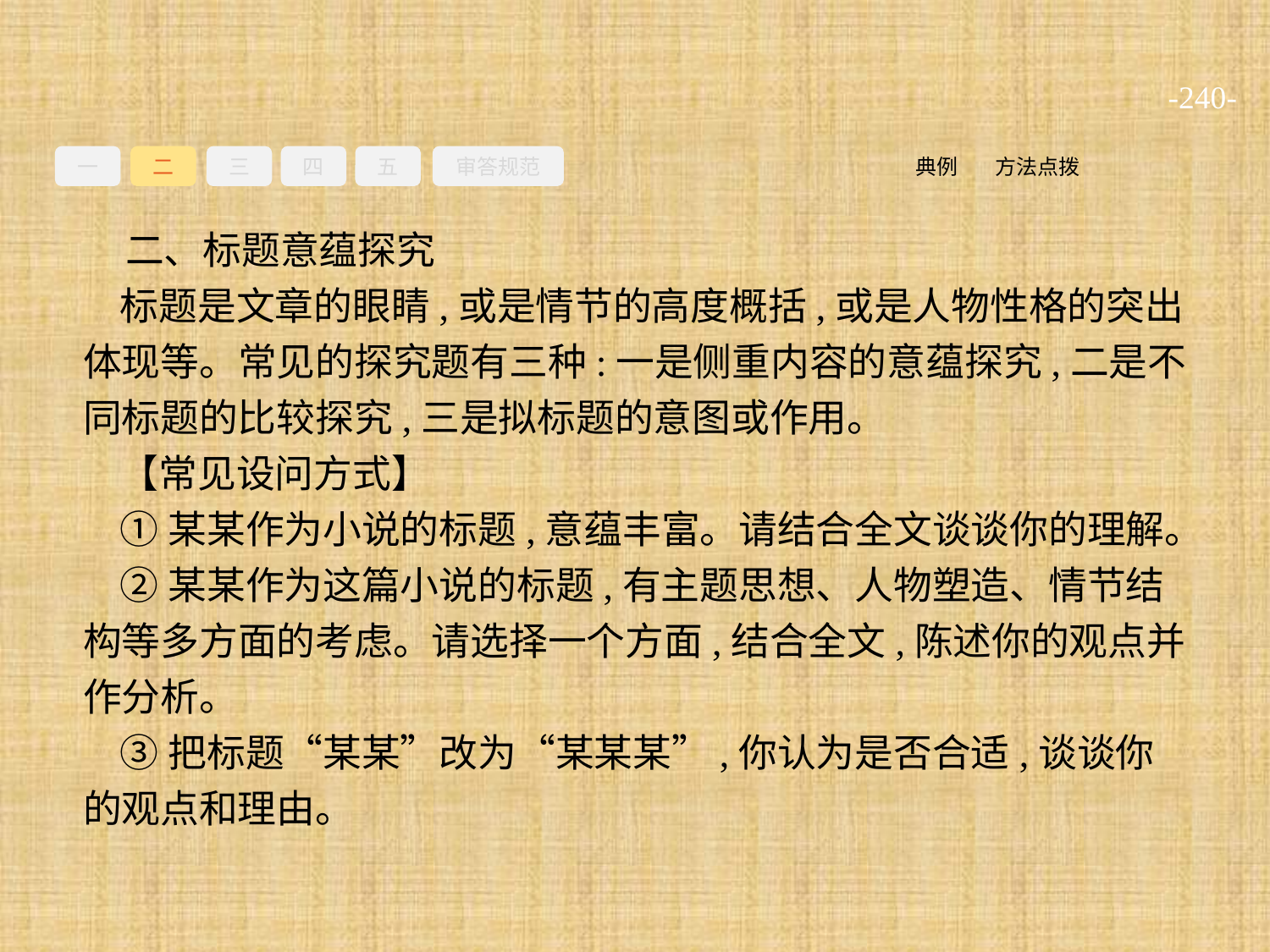

-240-
一
二
三
四
五
审答规范
方法点拨
典例
二、标题意蕴探究
标题是文章的眼睛,或是情节的高度概括,或是人物性格的突出体现等。常见的探究题有三种:一是侧重内容的意蕴探究,二是不同标题的比较探究,三是拟标题的意图或作用。
【常见设问方式】
①某某作为小说的标题,意蕴丰富。请结合全文谈谈你的理解。
②某某作为这篇小说的标题,有主题思想、人物塑造、情节结构等多方面的考虑。请选择一个方面,结合全文,陈述你的观点并作分析。
③把标题“某某”改为“某某某”,你认为是否合适,谈谈你的观点和理由。